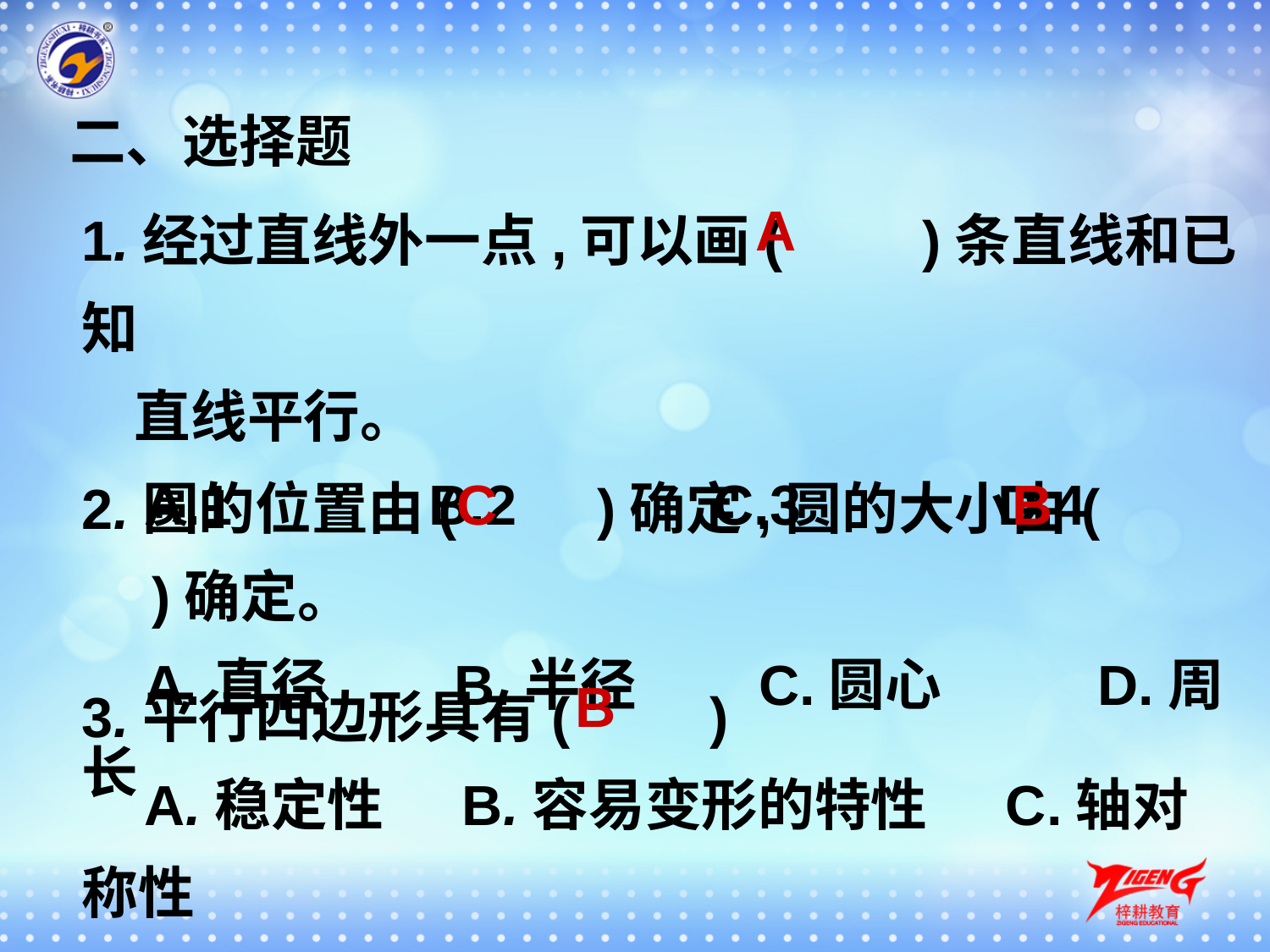

二、选择题
1.经过直线外一点,可以画(　　)条直线和已知
   直线平行。
    A.1　　　B.2　　　C.3　　　D.4
A
2.圆的位置由(　　)确定,圆的大小由(　　)确定。
    A.直径　　B.半径　    C.圆心　　	D.周长
C
B
3.平行四边形具有(　　)
    A.稳定性     B.容易变形的特性     C.轴对称性
B